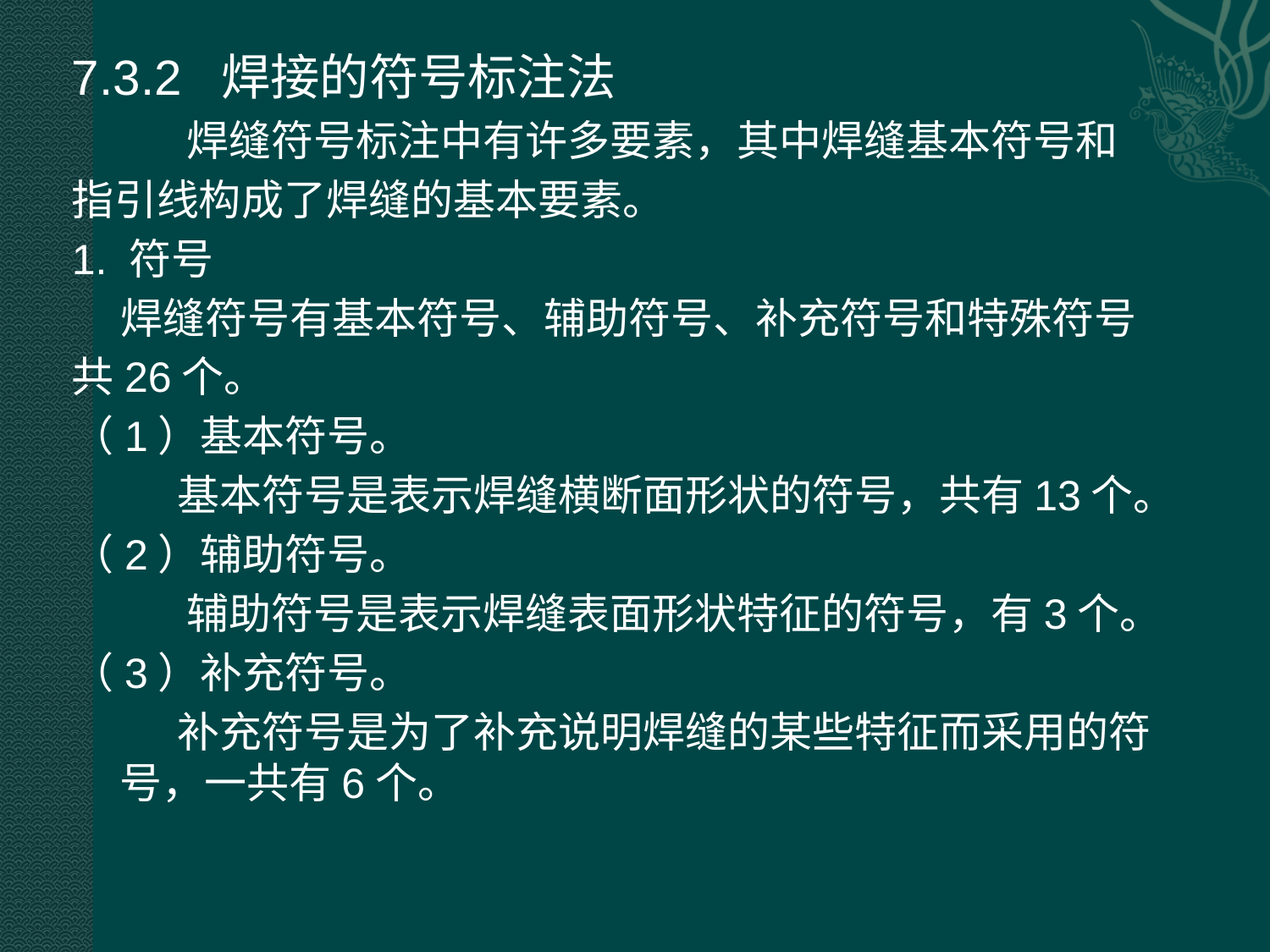

7.3.2  焊接的符号标注法
           焊缝符号标注中有许多要素，其中焊缝基本符号和
指引线构成了焊缝的基本要素。
1. 符号
    焊缝符号有基本符号、辅助符号、补充符号和特殊符号
共26个。
（1）基本符号。
          基本符号是表示焊缝横断面形状的符号，共有13个。
（2）辅助符号。
           辅助符号是表示焊缝表面形状特征的符号，有3个。
（3）补充符号。
          补充符号是为了补充说明焊缝的某些特征而采用的符号，一共有6个。